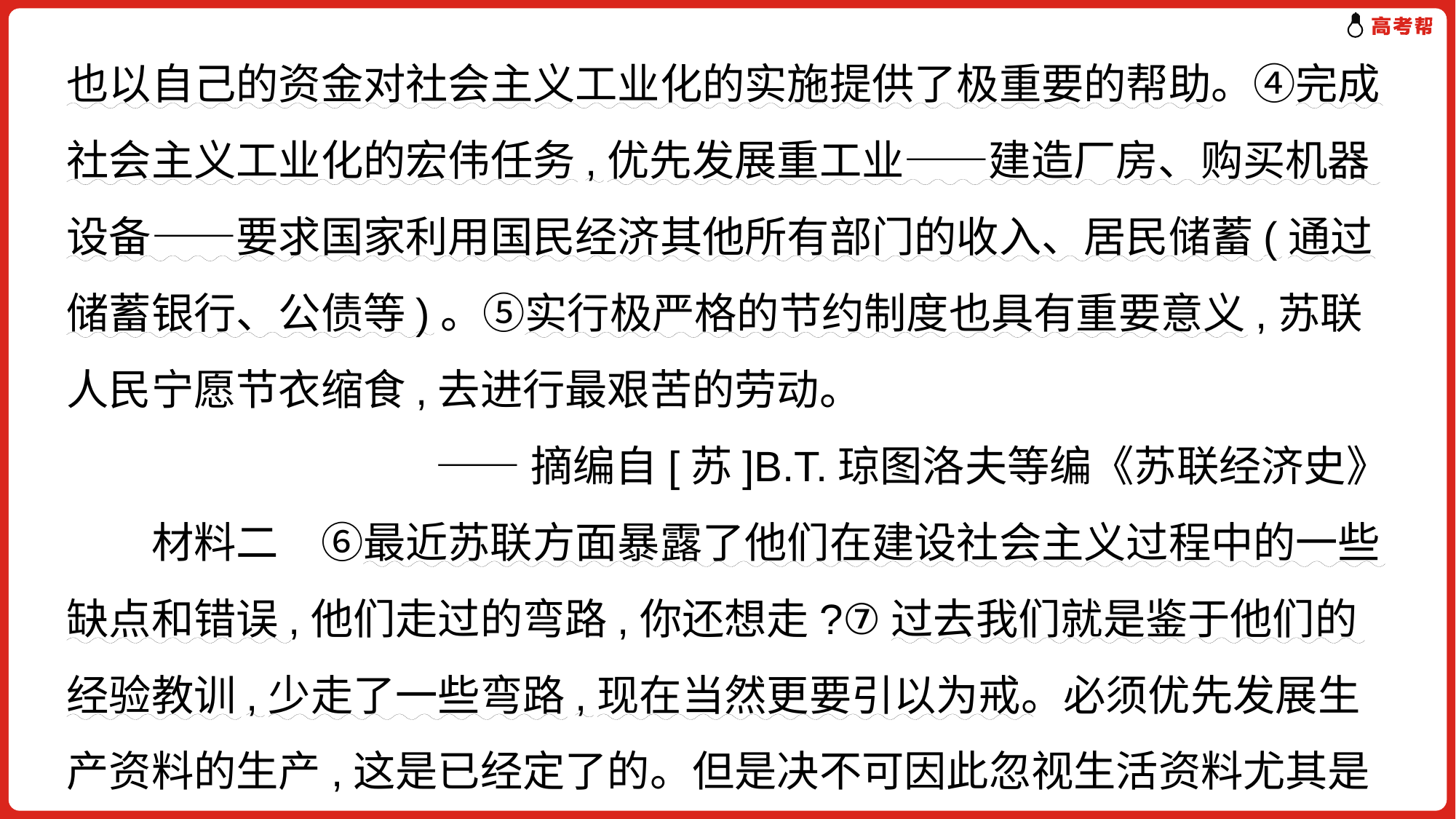

也以自己的资金对社会主义工业化的实施提供了极重要的帮助。④完成社会主义工业化的宏伟任务,优先发展重工业——建造厂房、购买机器设备——要求国家利用国民经济其他所有部门的收入、居民储蓄(通过储蓄银行、公债等)。⑤实行极严格的节约制度也具有重要意义,苏联人民宁愿节衣缩食,去进行最艰苦的劳动。
——摘编自[苏]B.T.琼图洛夫等编《苏联经济史》
　　材料二　⑥最近苏联方面暴露了他们在建设社会主义过程中的一些缺点和错误,他们走过的弯路,你还想走?⑦过去我们就是鉴于他们的经验教训,少走了一些弯路,现在当然更要引以为戒。必须优先发展生产资料的生产,这是已经定了的。但是决不可因此忽视生活资料尤其是粮食的